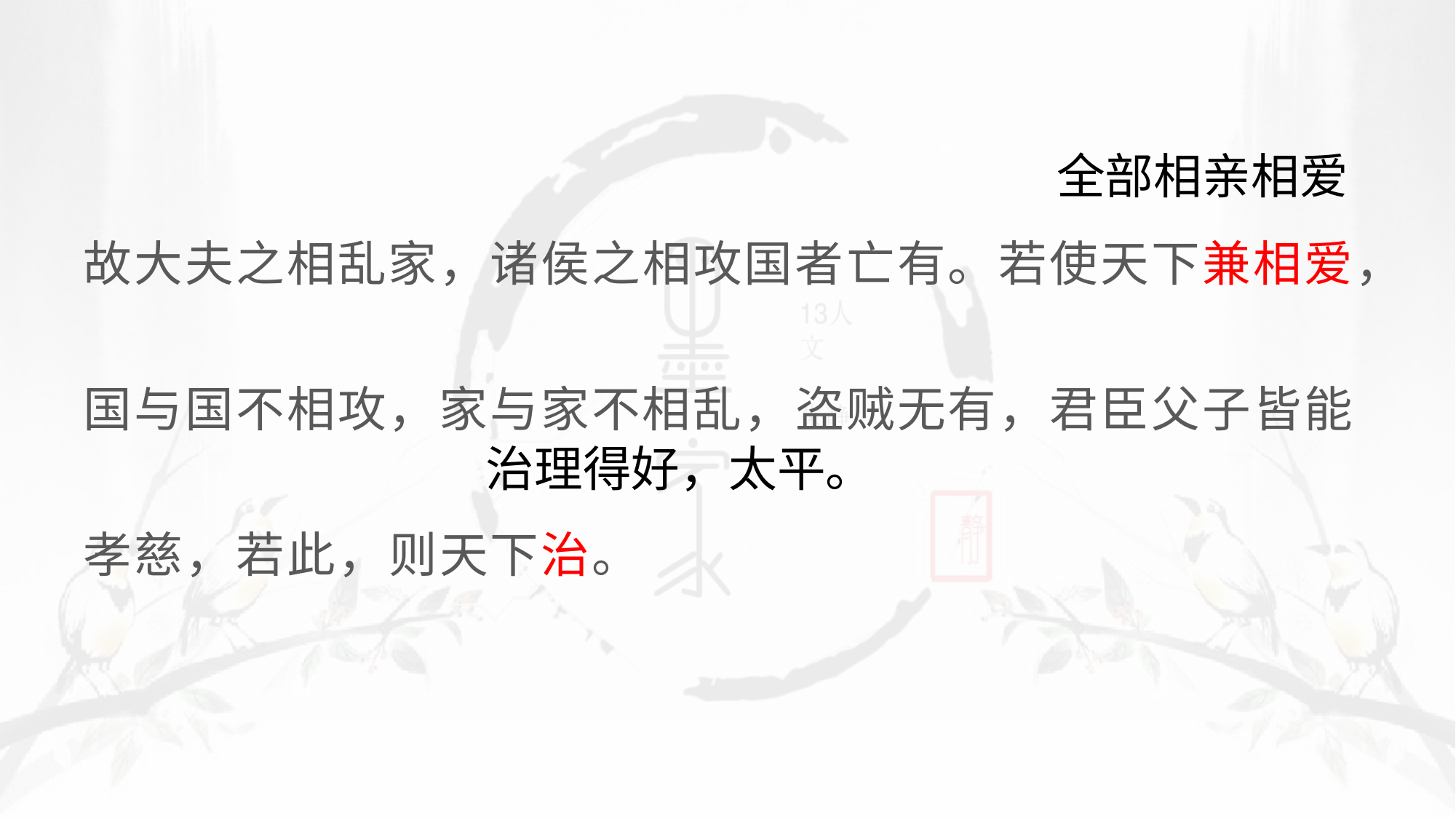

全部相亲相爱
故大夫之相乱家，诸侯之相攻国者亡有。若使天下兼相爱，国与国不相攻，家与家不相乱，盗贼无有，君臣父子皆能孝慈，若此，则天下治。

治理得好，太平。